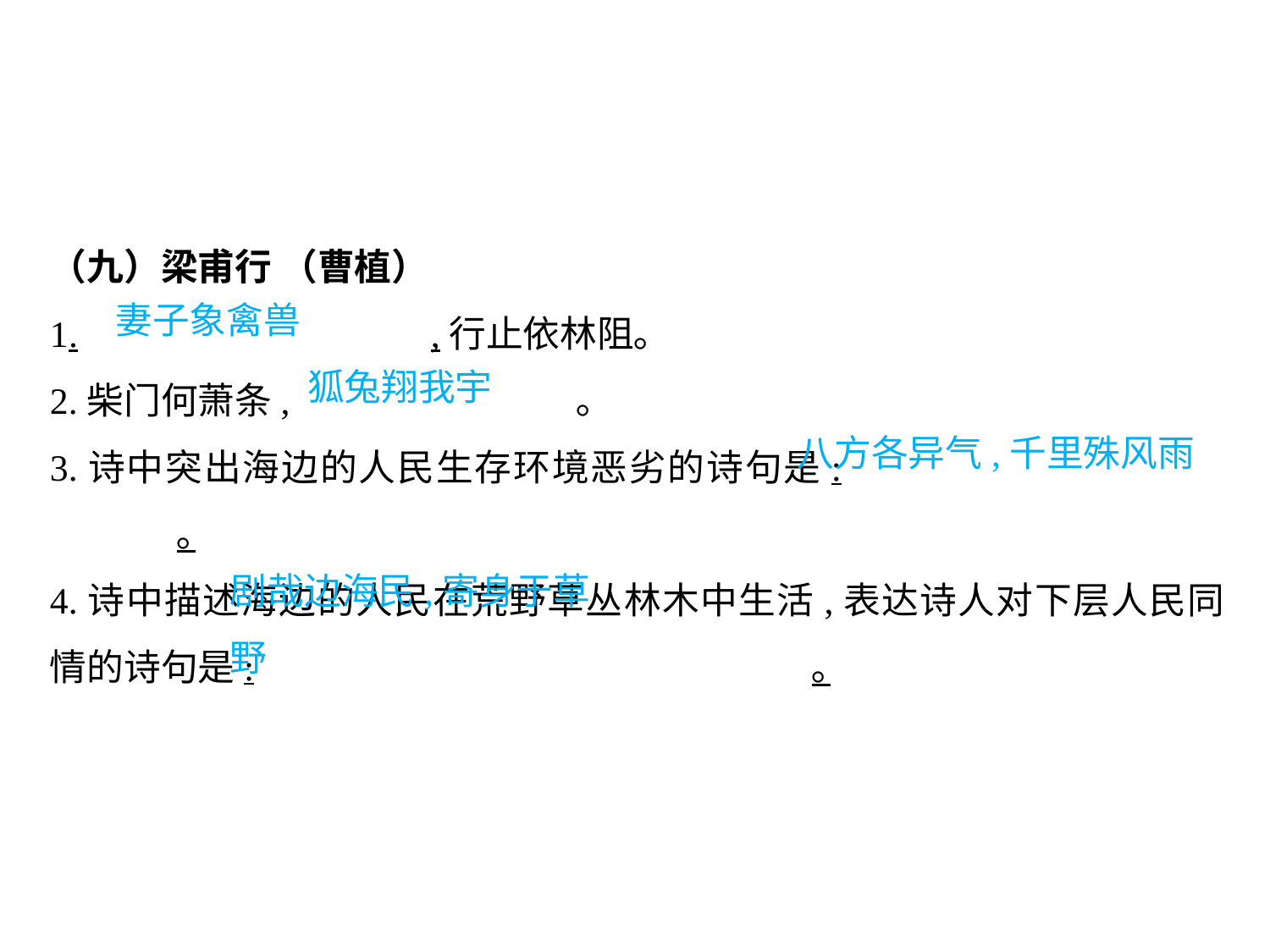

（九）梁甫行 （曹植）
1.			,行止依林阻｡
2.柴门何萧条,			 ｡
3.诗中突出海边的人民生存环境恶劣的诗句是:					｡
4.诗中描述海边的人民在荒野草丛林木中生活,表达诗人对下层人民同情的诗句是:					｡
妻子象禽兽
狐兔翔我宇
八方各异气,千里殊风雨
剧哉边海民,寄身于草野